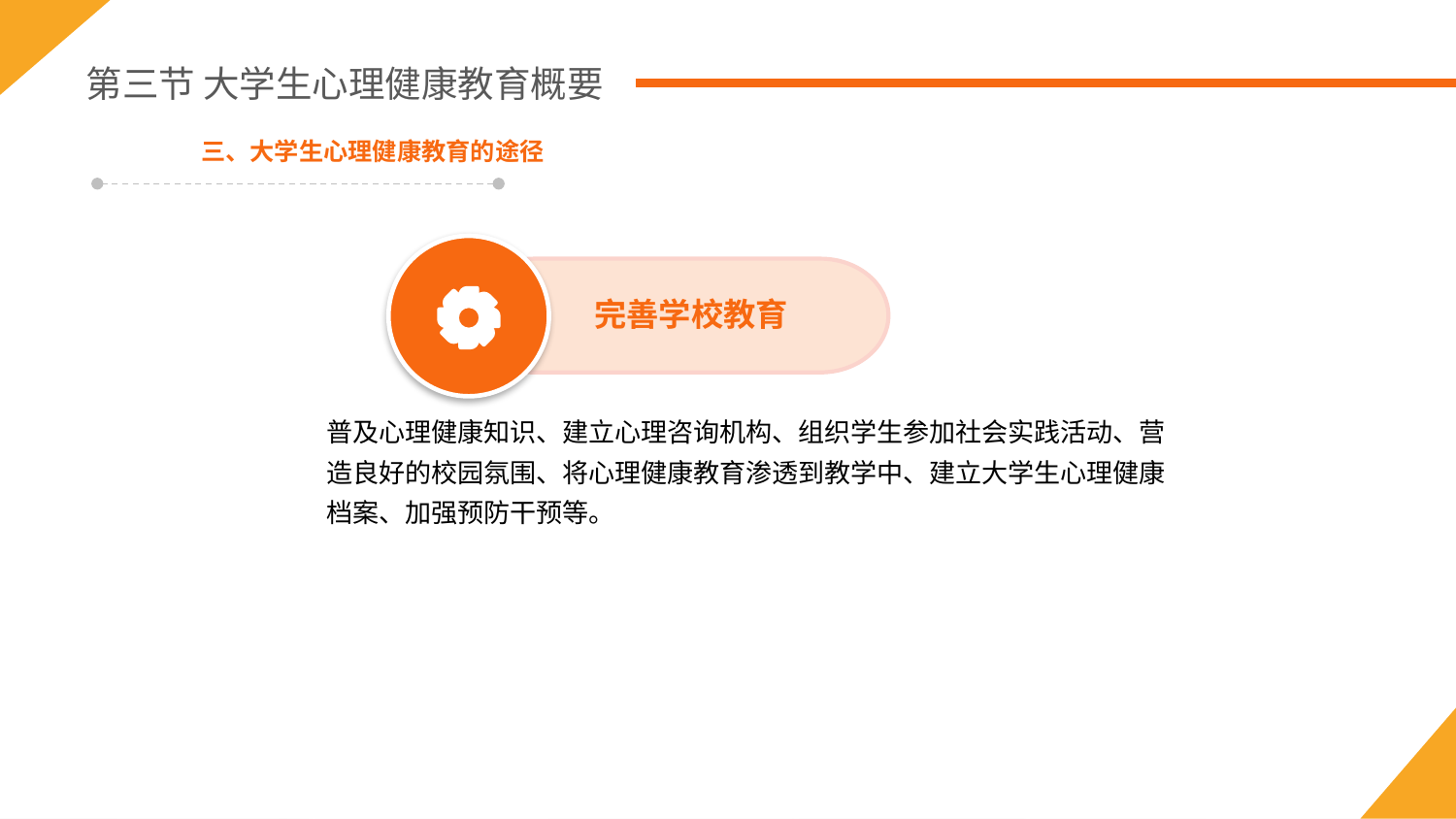

第三节 大学生心理健康教育概要
三、大学生心理健康教育的途径

完善学校教育

普及心理健康知识、建立心理咨询机构、组织学生参加社会实践活动、营造良好的校园氛围、将心理健康教育渗透到教学中、建立大学生心理健康档案、加强预防干预等。